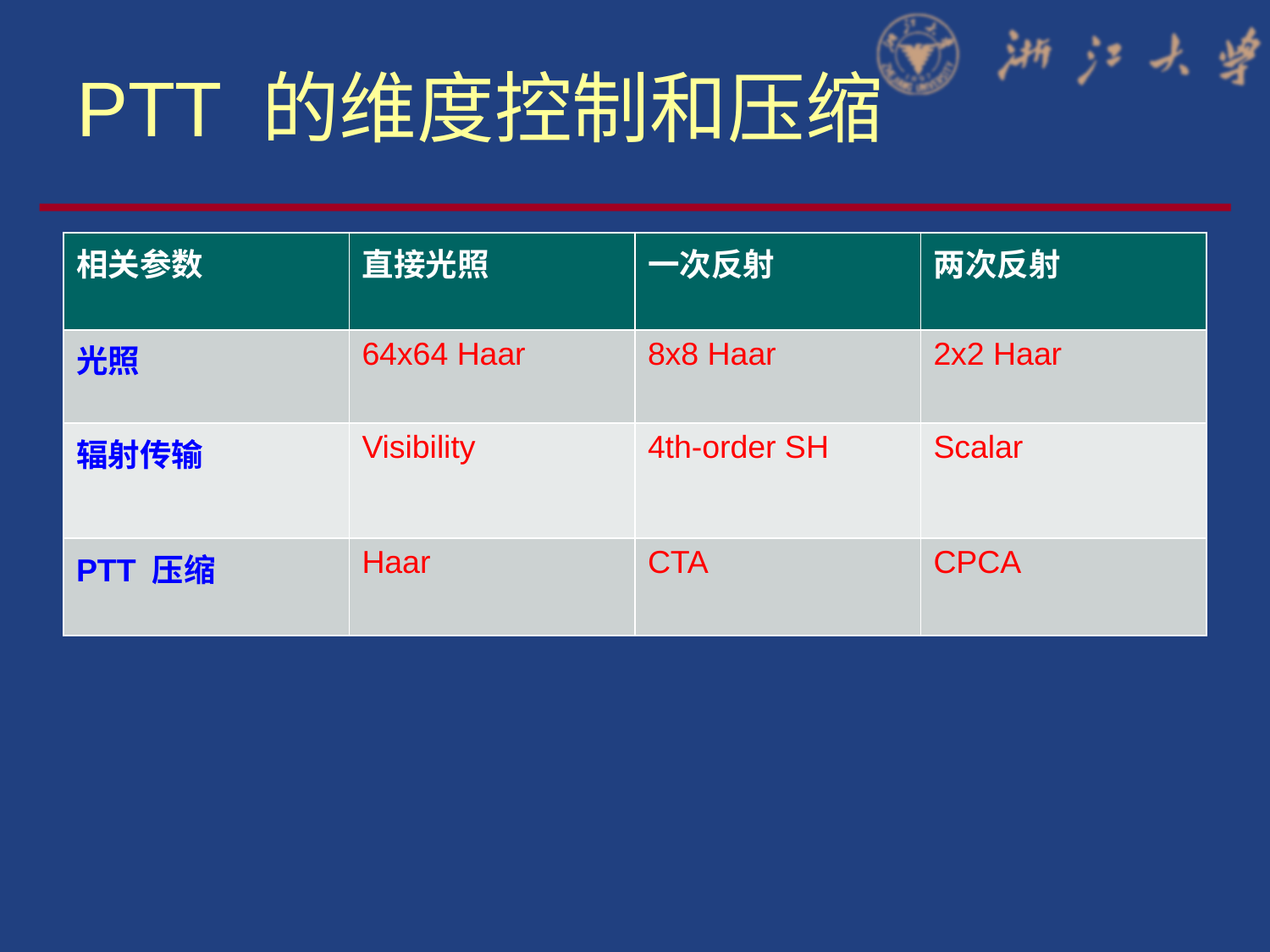

# PTT 的维度控制和压缩
| 相关参数 | 直接光照 | 一次反射 | 两次反射 |
| --- | --- | --- | --- |
| 光照 | 64x64 Haar | 8x8 Haar | 2x2 Haar |
| 辐射传输 | Visibility | 4th-order SH | Scalar |
| PTT 压缩 | Haar | CTA | CPCA |